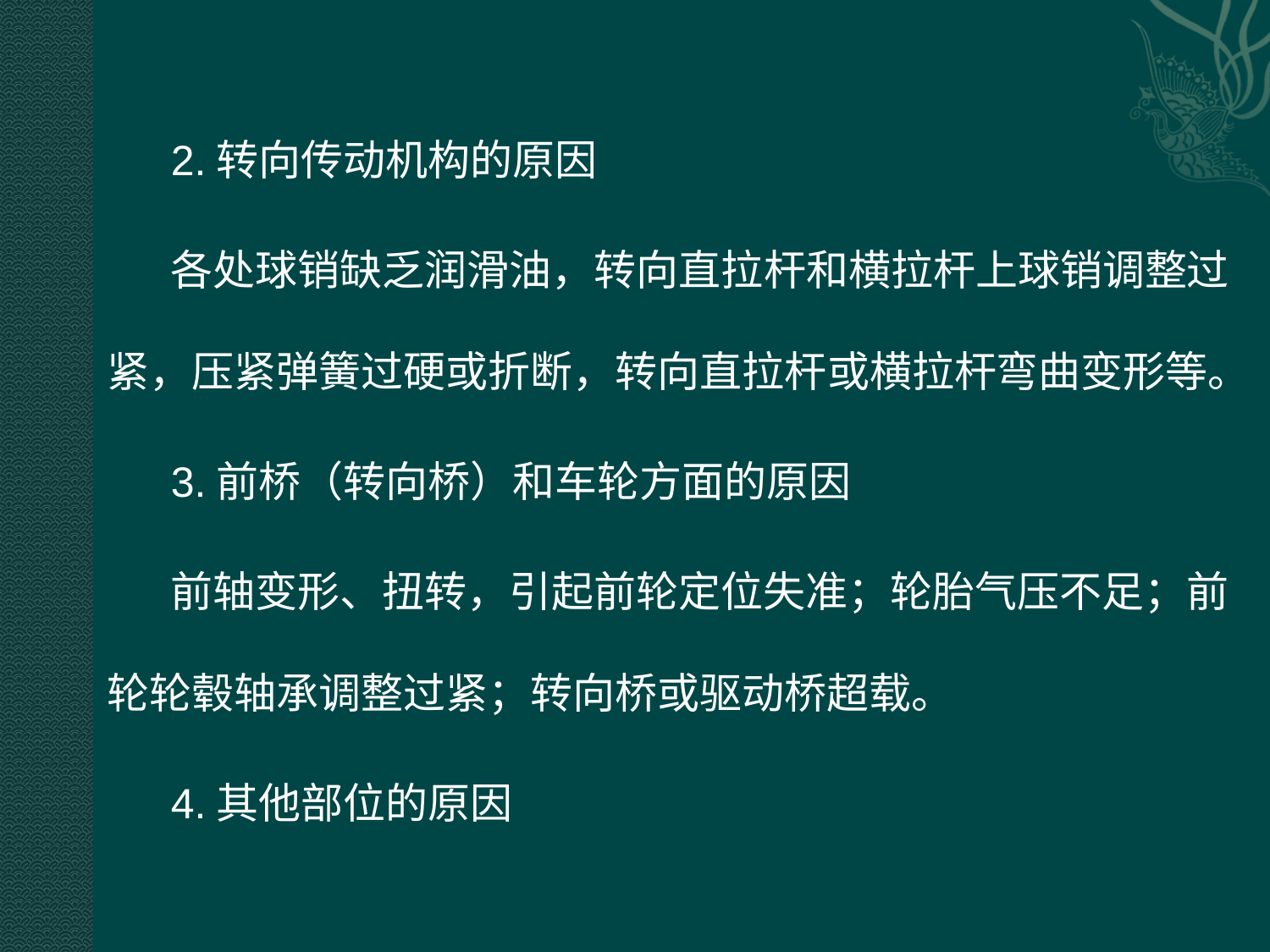

2.转向传动机构的原因
各处球销缺乏润滑油，转向直拉杆和横拉杆上球销调整过紧，压紧弹簧过硬或折断，转向直拉杆或横拉杆弯曲变形等。
3.前桥（转向桥）和车轮方面的原因
前轴变形、扭转，引起前轮定位失准；轮胎气压不足；前轮轮毂轴承调整过紧；转向桥或驱动桥超载。
4.其他部位的原因